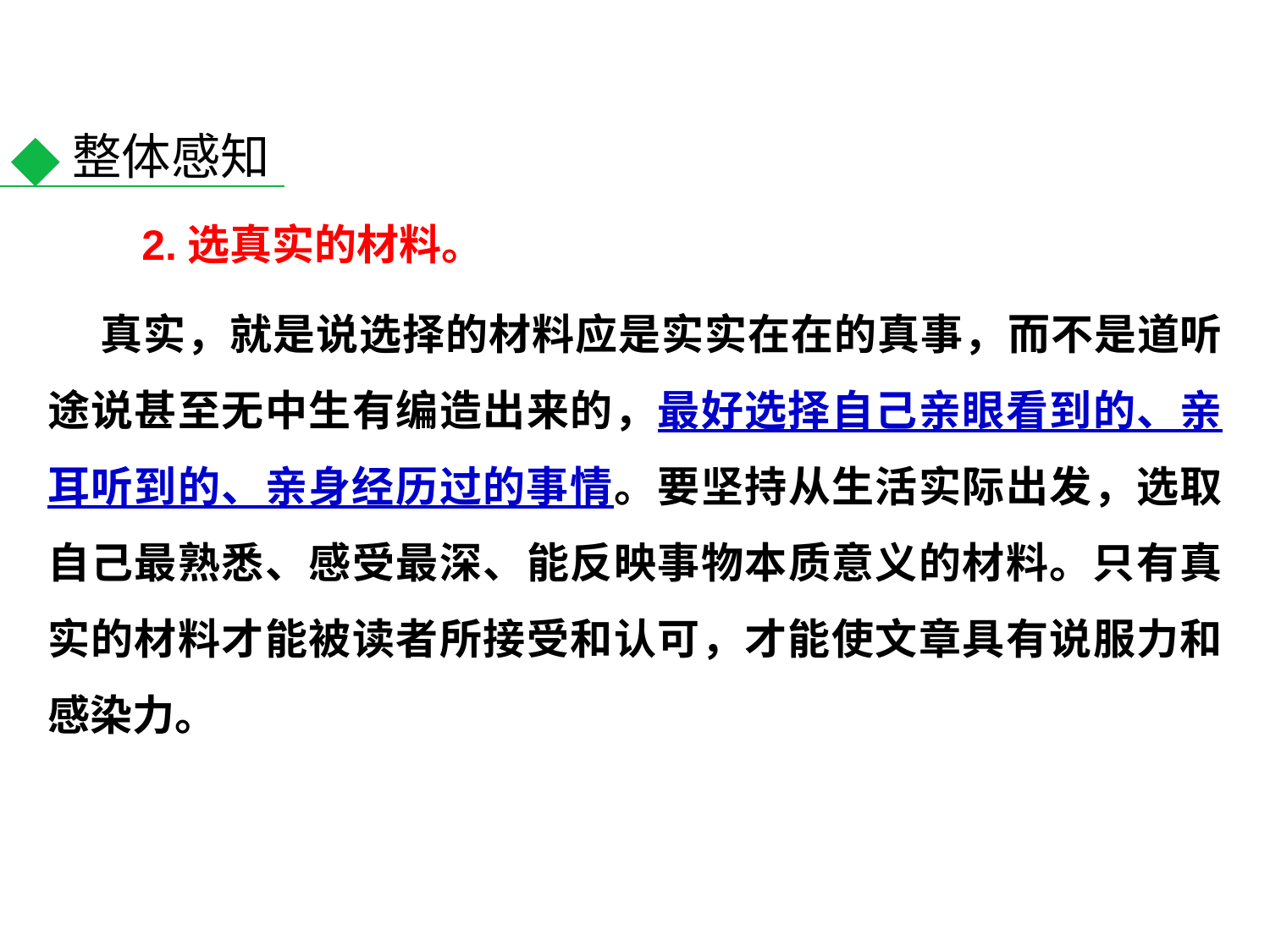

整体感知

2.选真实的材料。
    真实，就是说选择的材料应是实实在在的真事，而不是道听途说甚至无中生有编造出来的，最好选择自己亲眼看到的、亲耳听到的、亲身经历过的事情。要坚持从生活实际出发，选取自己最熟悉、感受最深、能反映事物本质意义的材料。只有真实的材料才能被读者所接受和认可，才能使文章具有说服力和感染力。